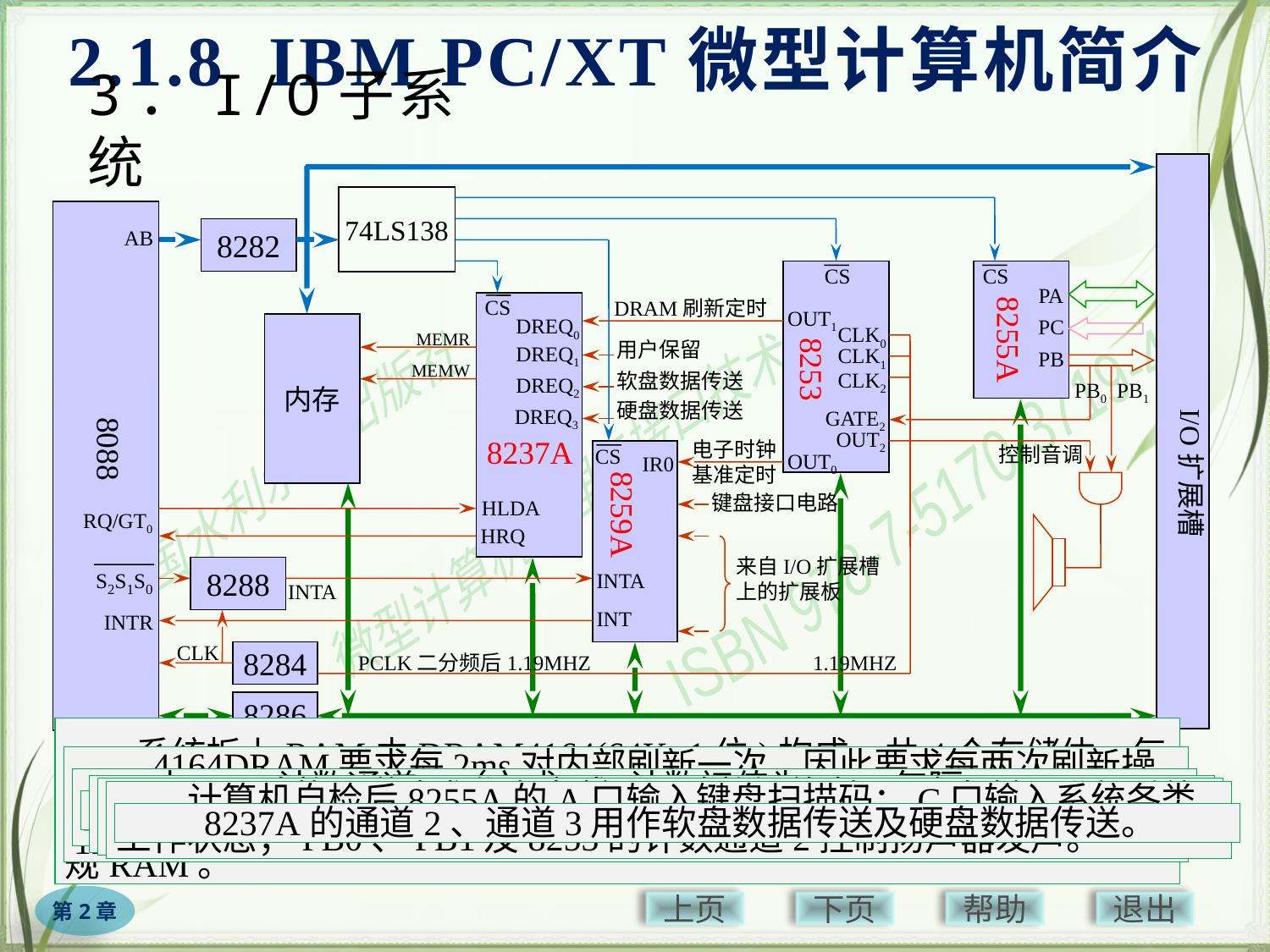

2.1.8  IBM PC/XT微型计算机简介
# 3．I/O子系统

8282

I/O扩展槽

内存
8255A
8253
8088

8259A
8288
8284
8286
8237A

74LS138

CS

CS

CS

CS

AB

PA

DRAM刷新定时
OUT1
DREQ0

PC

CLK0
CLK1
CLK2

PCLK二分频后1.19MHZ                                          1.19MHZ
MEMR

MEMW

用户保留
DREQ1

软盘数据传送
DREQ2

硬盘数据传送
DREQ3

PB

PB1

PB0

GATE2

DB

OUT2
控制音调

电子时钟
基准定时
OUT0

IR0

键盘接口电路
IR1

HLDA

RQ/GT0
HRQ

IR2
.
.
IR7

来自I/O扩展槽
上的扩展板

S2S1S0

INTA
INTA

INT
INTR

CLK

　　系统板上RAM由DRAM4164(64K×1位)构成，共4个存储体，每体9片(8个数据位，1个奇偶校验位)，即36片4164构成256KB常规RAM。
　　4164DRAM要求每2ms对内部刷新一次，因此要求每两次刷新操作的时间间隔为2ms÷128=15μs（每片512个单元为一组同时刷新，共128组）（36片同时刷新）。
　　由8253计数通道1（方式2，计数初值为18，每隔18÷1.19MHz =15μs向8237通道0发出一次刷新请求信号。
　　由8237A向CPU请求DMA，对DRAM进行周期性的刷新。
　　8253计数通道0工作于方式3，计数初值为0，每隔65536÷1.19MHz =55ms向8259A的IR0请求一次中断。
　　8259A的IR0请求一次中断，CPU调用一次08H中断，进行系统时间修改。
　　计算机自检后8255A的A口输入键盘扫描码；C口输入系统各类工作状态；PB0、PB1及8253的计数通道2控制扬声器发声。
　　8237A的通道2、通道3用作软盘数据传送及硬盘数据传送。